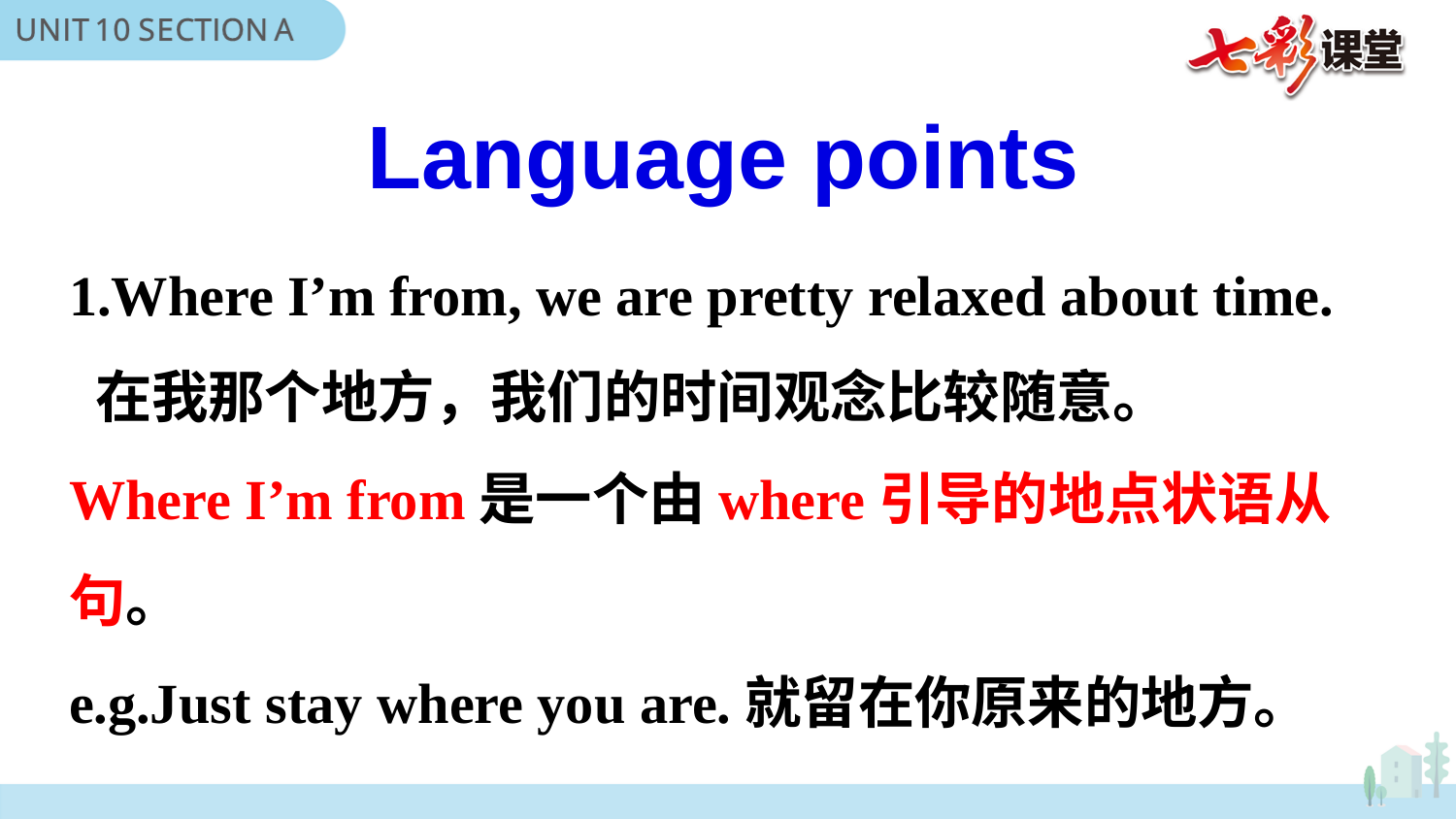

Language points
1.Where I’m from, we are pretty relaxed about time.
 在我那个地方，我们的时间观念比较随意。
Where I’m from是一个由where引导的地点状语从句。
e.g.Just stay where you are.就留在你原来的地方。